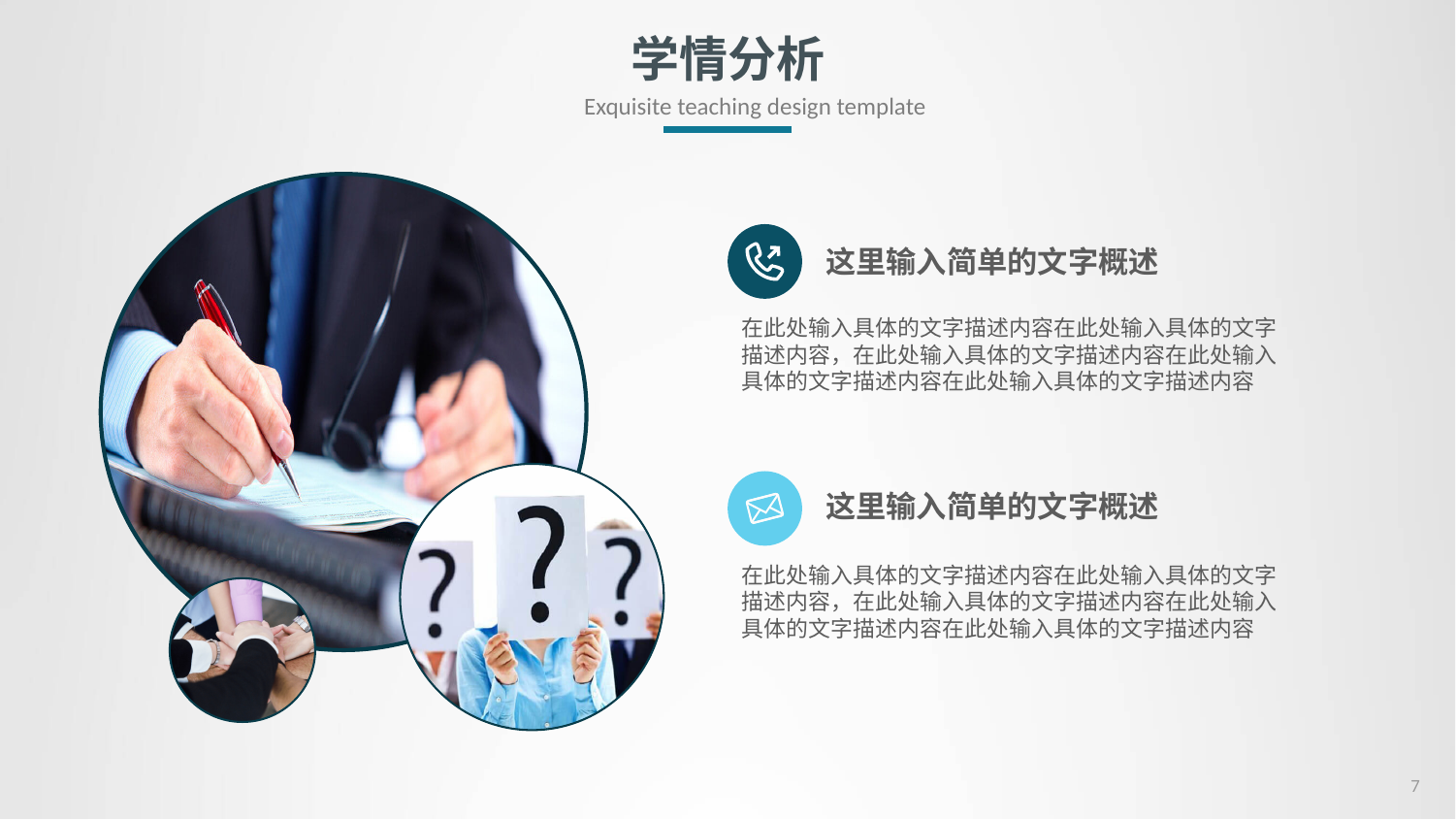

# 学情分析
Exquisite teaching design template

这里输入简单的文字概述
在此处输入具体的文字描述内容在此处输入具体的文字描述内容，在此处输入具体的文字描述内容在此处输入具体的文字描述内容在此处输入具体的文字描述内容

这里输入简单的文字概述
在此处输入具体的文字描述内容在此处输入具体的文字描述内容，在此处输入具体的文字描述内容在此处输入具体的文字描述内容在此处输入具体的文字描述内容

7